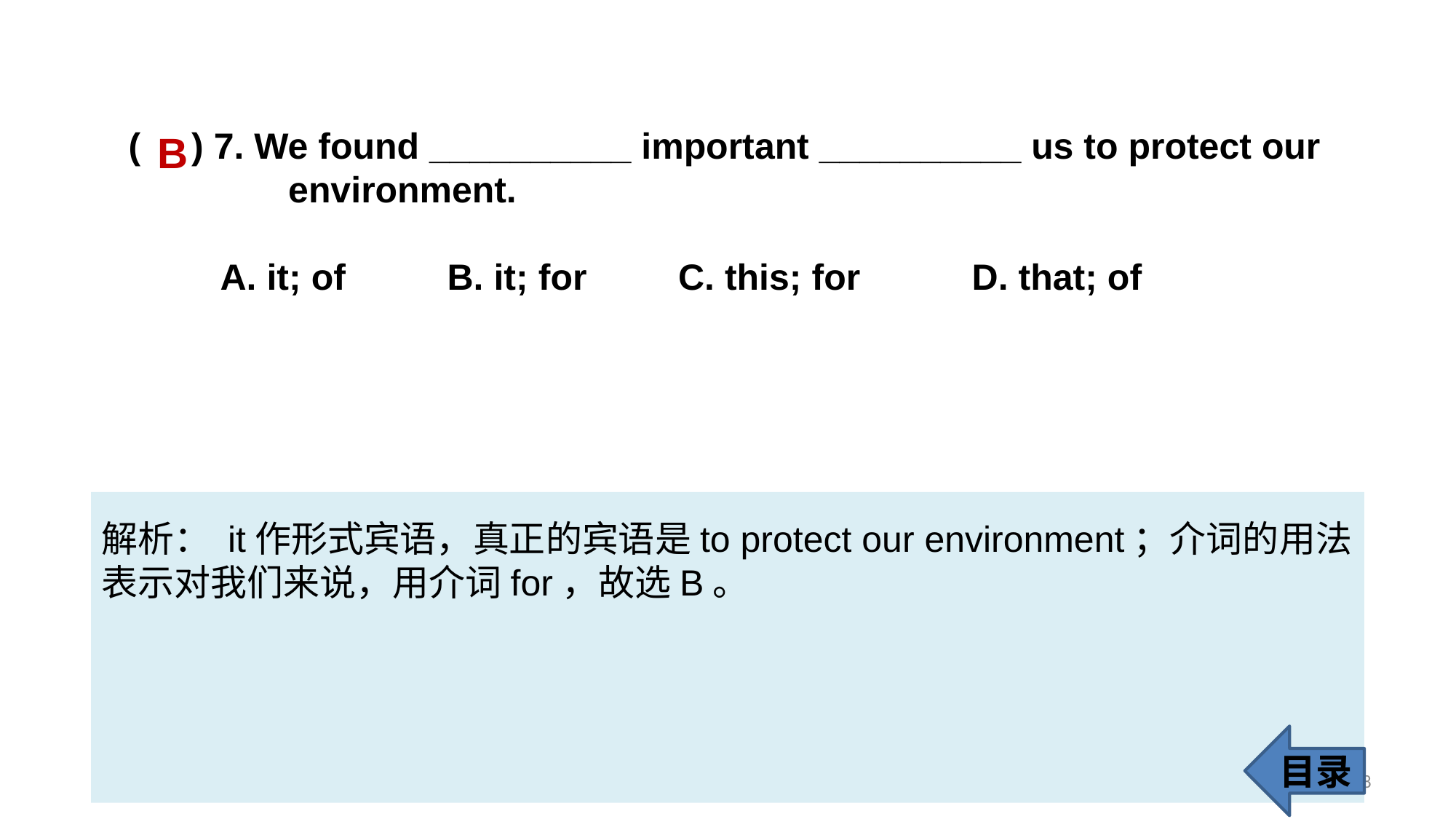

(     ) 7. We found __________ important __________ us to protect our 	     environment.

         A. it; of          B. it; for         C. this; for           D. that; of
B

解析： it作形式宾语，真正的宾语是to protect our environment；介词的用法表示对我们来说，用介词for，故选B。
目录
68